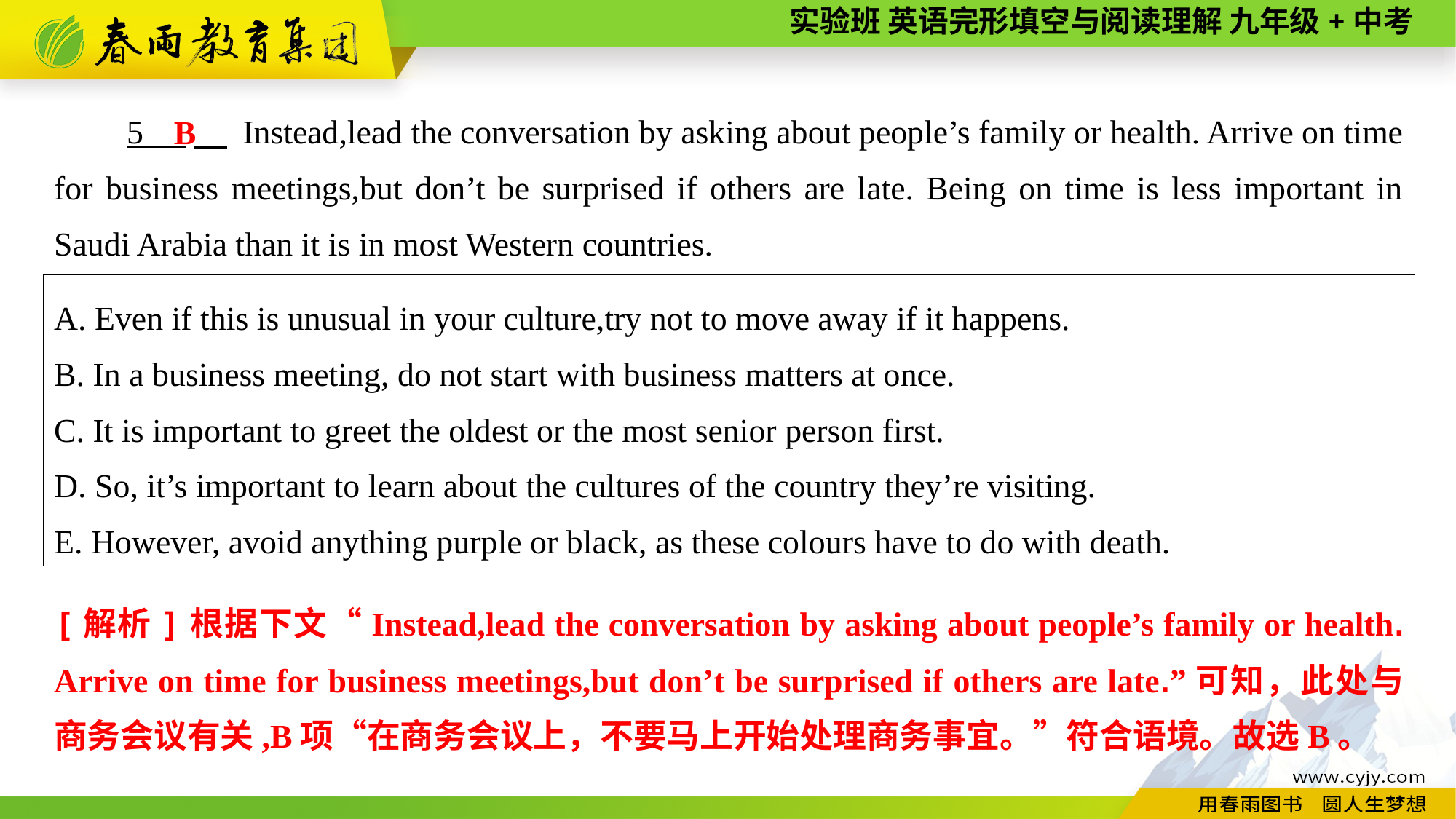

5     　 Instead,lead the conversation by asking about people’s family or health. Arrive on time for business meetings,but don’t be surprised if others are late. Being on time is less important in Saudi Arabia than it is in most Western countries.
B
A. Even if this is unusual in your culture,try not to move away if it happens.
B. In a business meeting, do not start with business matters at once.
C. It is important to greet the oldest or the most senior person first.
D. So, it’s important to learn about the cultures of the country they’re visiting.
E. However, avoid anything purple or black, as these colours have to do with death.
[解析]根据下文“Instead,lead the conversation by asking about people’s family or health. Arrive on time for business meetings,but don’t be surprised if others are late.”可知，此处与商务会议有关,B项“在商务会议上，不要马上开始处理商务事宜。”符合语境。故选B。